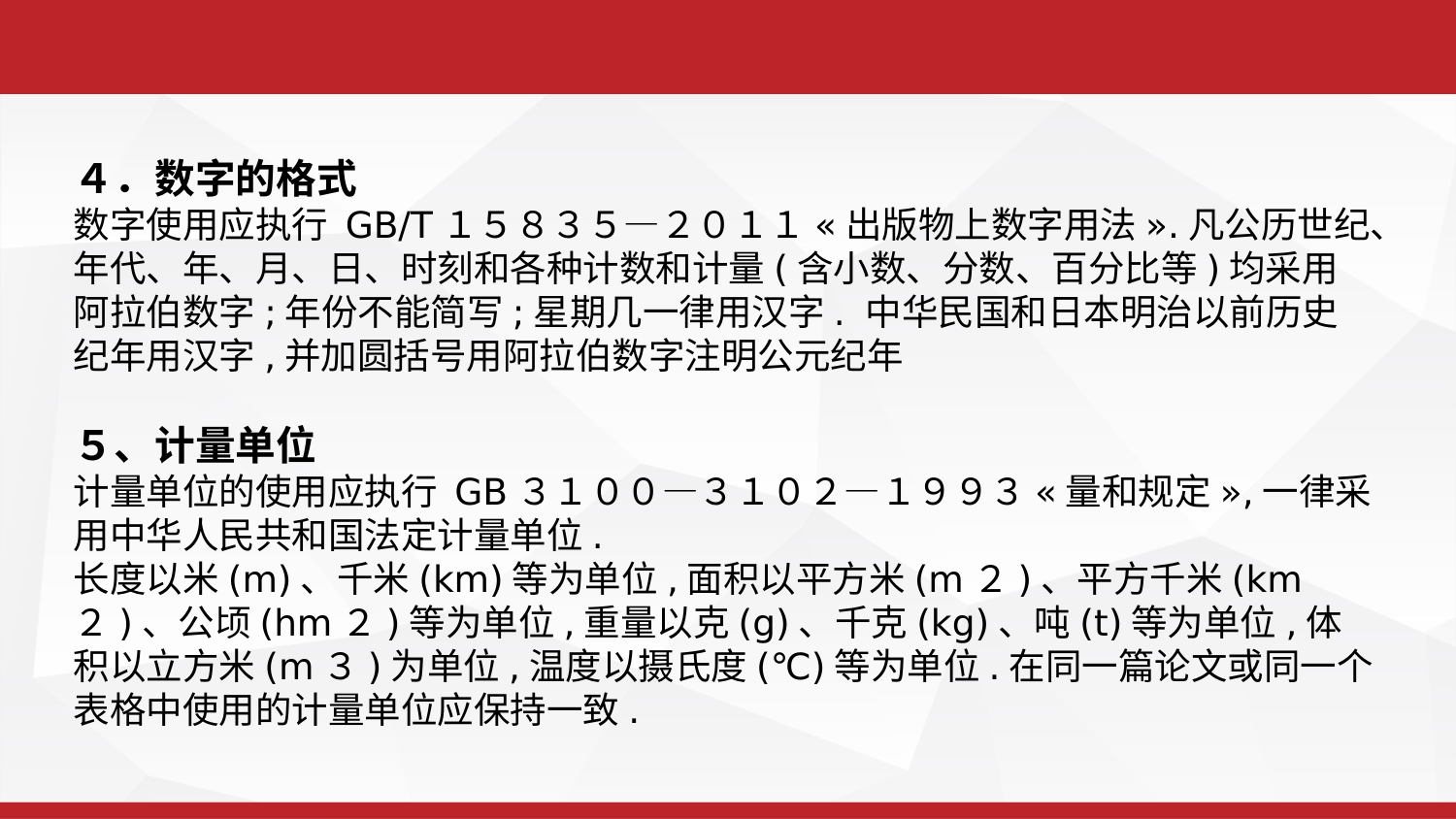

４．数字的格式
数字使用应执行 GB/T１５８３５—２０１１«出版物上数字用法».凡公历世纪、年代、年、月、日、时刻和各种计数和计量(含小数、分数、百分比等)均采用阿拉伯数字;年份不能简写;星期几一律用汉字. 中华民国和日本明治以前历史纪年用汉字,并加圆括号用阿拉伯数字注明公元纪年

５、计量单位
计量单位的使用应执行 GB３１００—３１０２—１９９３«量和规定»,一律采用中华人民共和国法定计量单位.
长度以米(m)、千米(km)等为单位,面积以平方米(m２)、平方千米(km２)、公顷(hm２)等为单位,重量以克(g)、千克(kg)、吨(t)等为单位,体积以立方米(m３)为单位,温度以摄氏度(℃)等为单位.在同一篇论文或同一个表格中使用的计量单位应保持一致.